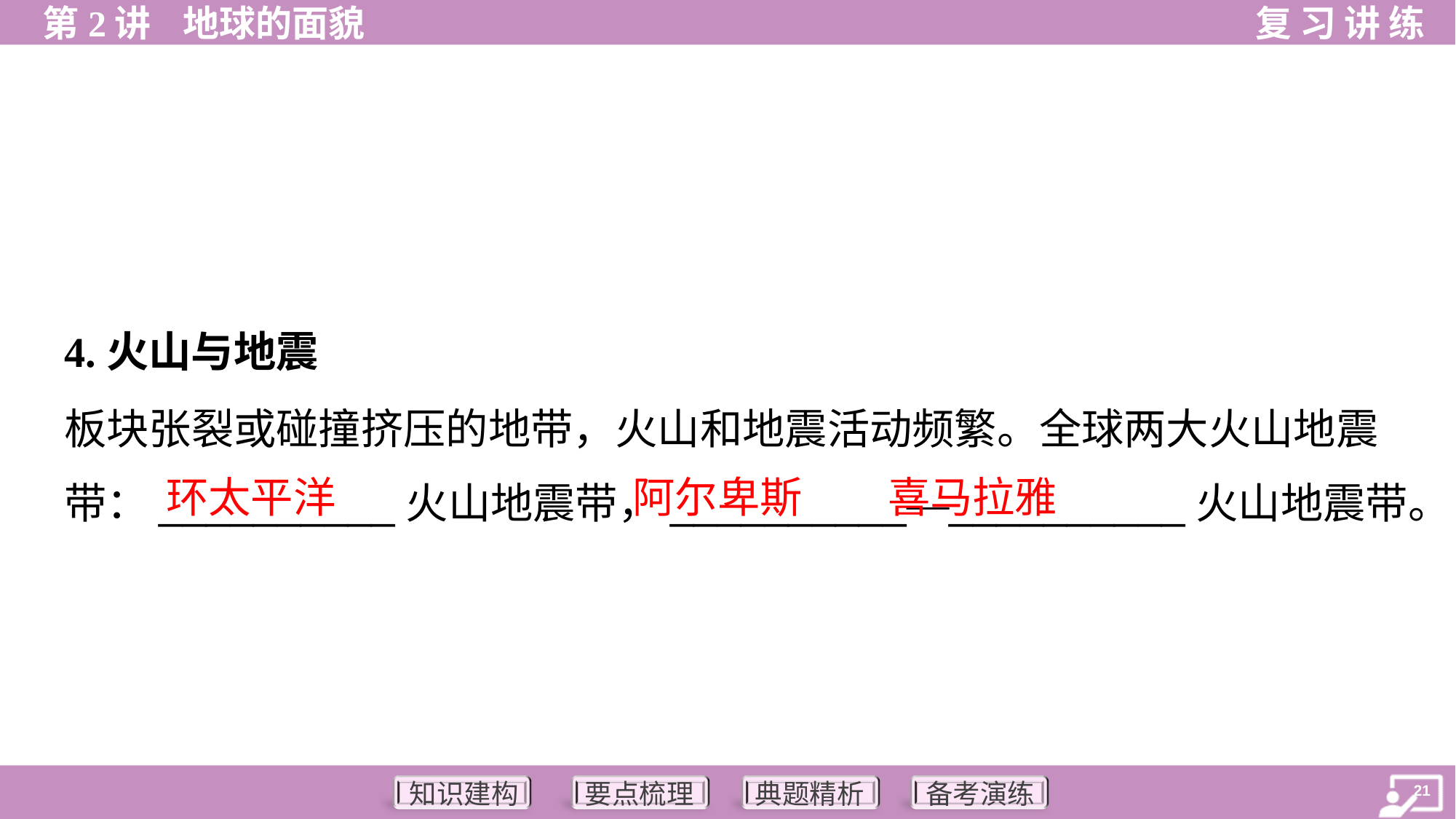

4.火山与地震
板块张裂或碰撞挤压的地带，火山和地震活动频繁。全球两大火山地震
带：__________火山地震带，__________—__________火山地震带。
环太平洋
阿尔卑斯
喜马拉雅